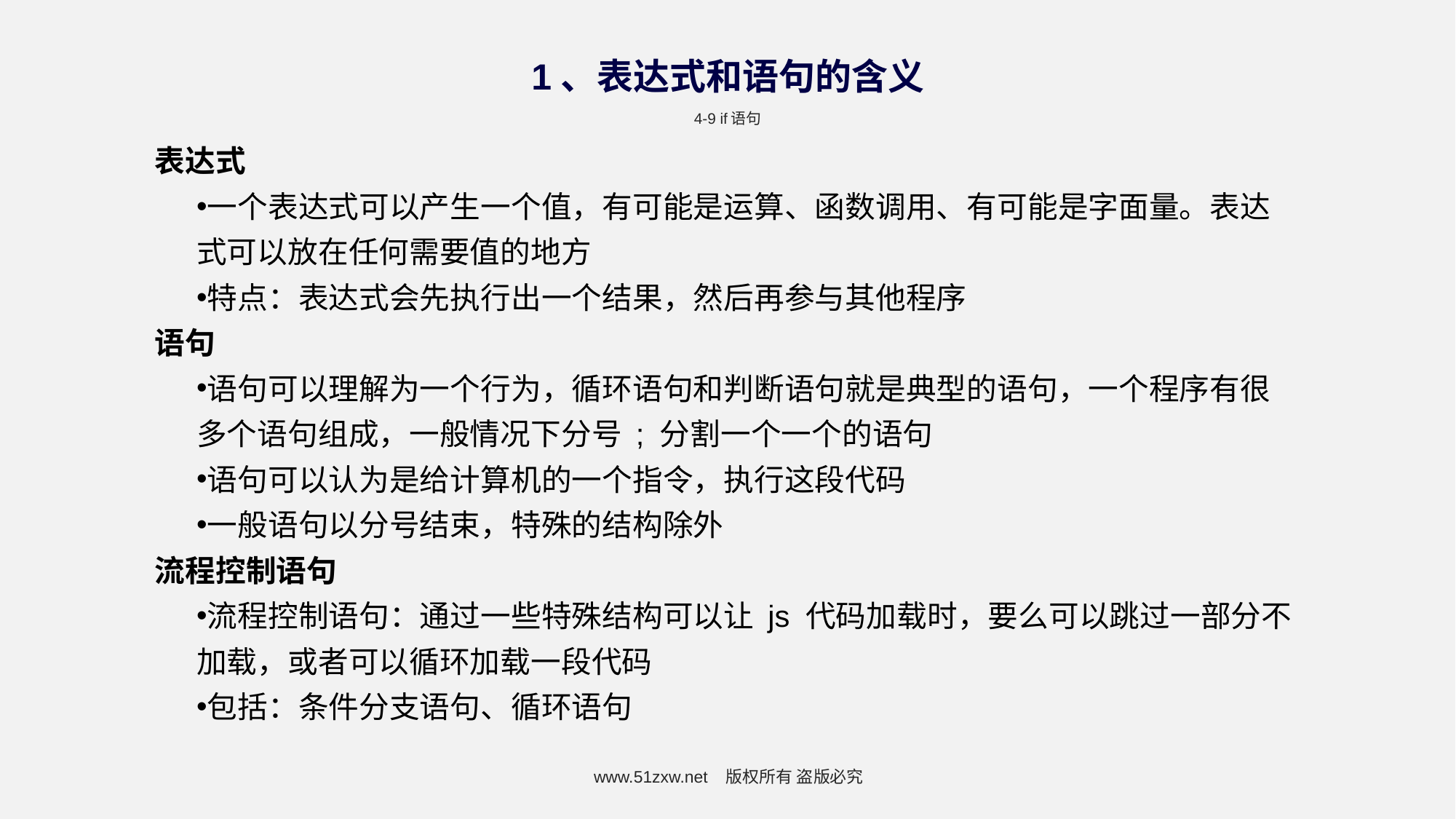

1、表达式和语句的含义
4-9 if语句
表达式
一个表达式可以产生一个值，有可能是运算、函数调用、有可能是字面量。表达式可以放在任何需要值的地方
特点：表达式会先执行出一个结果，然后再参与其他程序
语句
语句可以理解为一个行为，循环语句和判断语句就是典型的语句，一个程序有很多个语句组成，一般情况下分号 ; 分割一个一个的语句
语句可以认为是给计算机的一个指令，执行这段代码
一般语句以分号结束，特殊的结构除外
流程控制语句
流程控制语句：通过一些特殊结构可以让 js 代码加载时，要么可以跳过一部分不加载，或者可以循环加载一段代码
包括：条件分支语句、循环语句
www.51zxw.net   版权所有 盗版必究